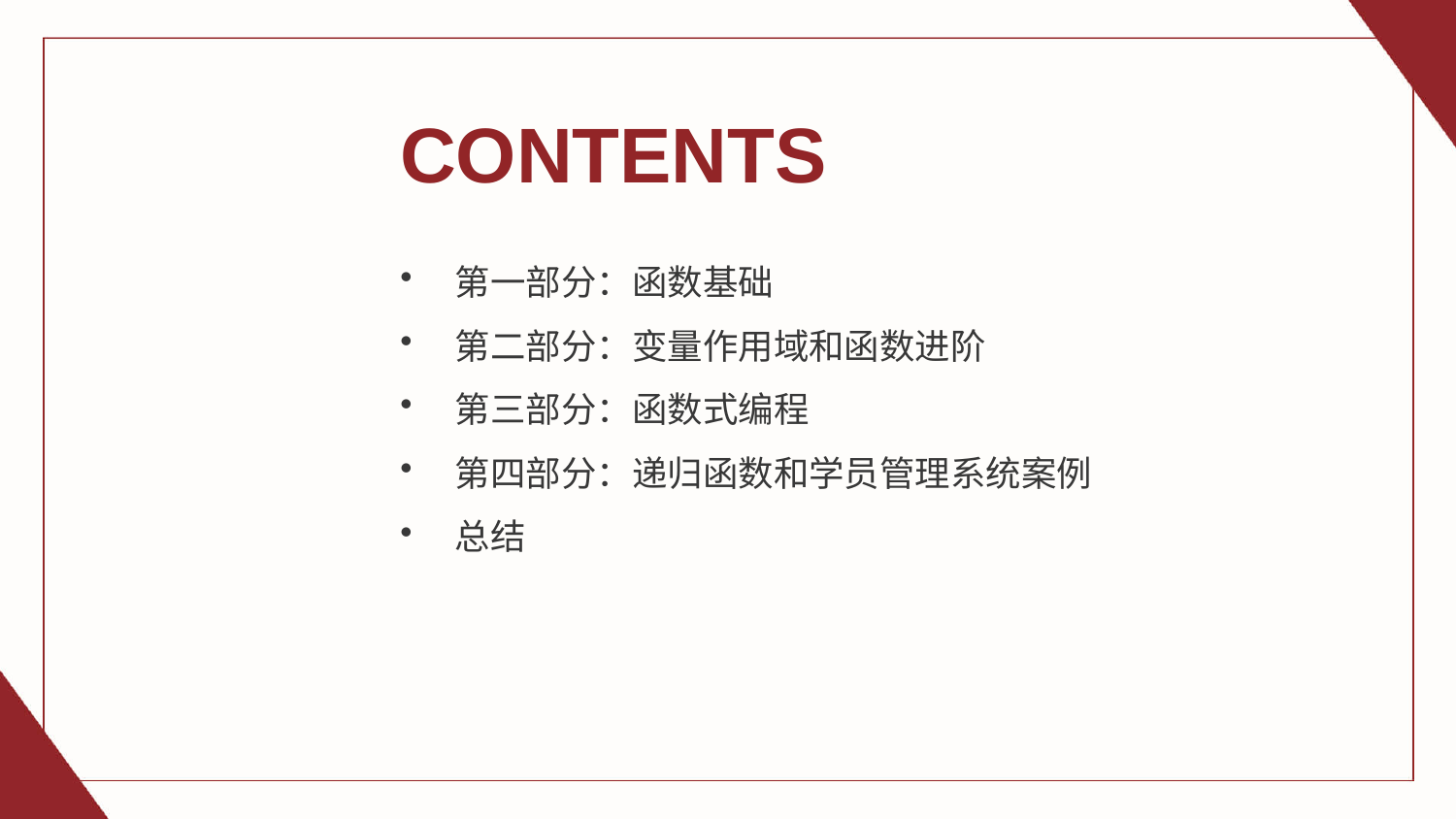

CONTENTS
第一部分：函数基础
第二部分：变量作用域和函数进阶
第三部分：函数式编程
第四部分：递归函数和学员管理系统案例
总结